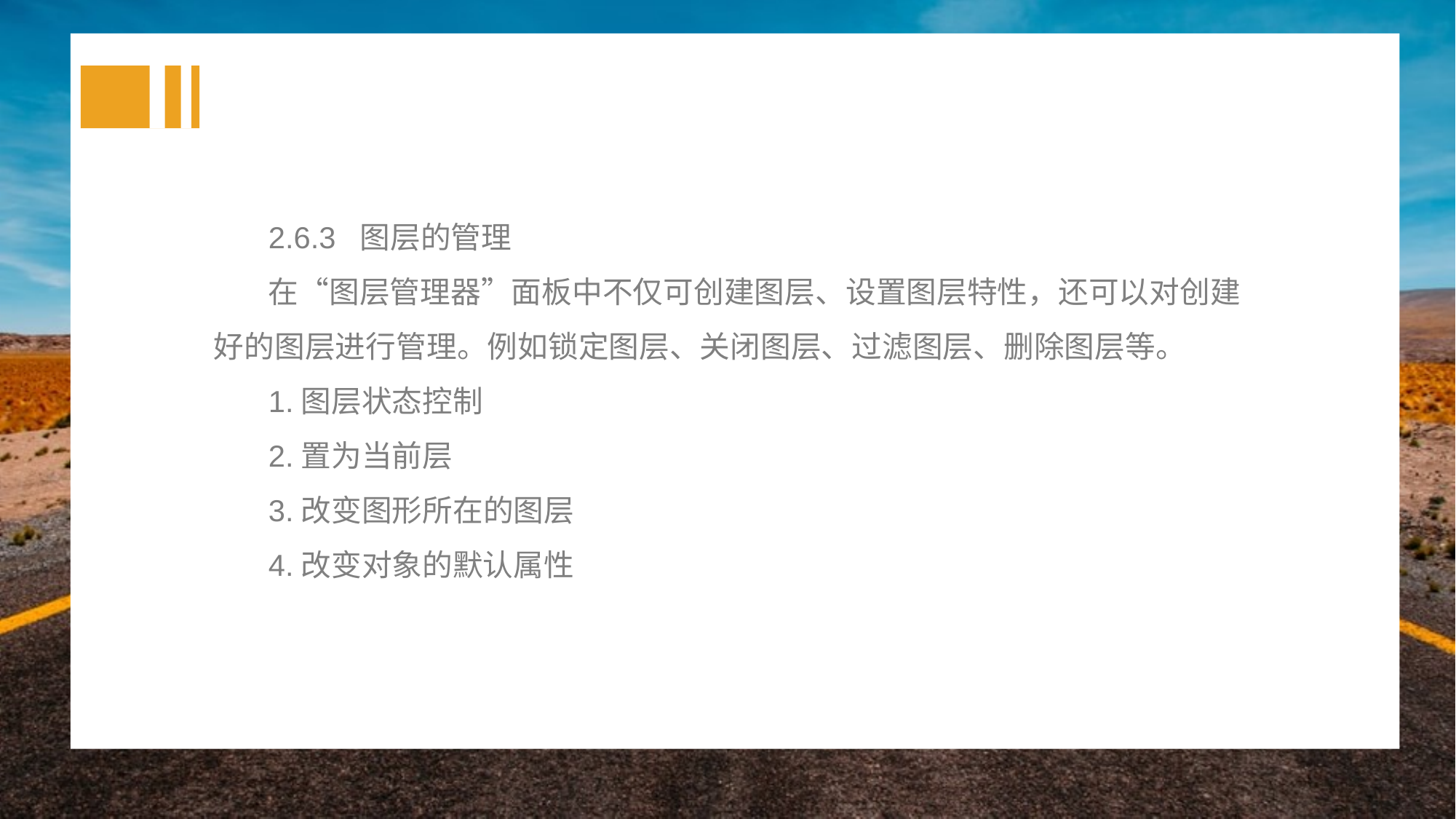

2.6.3  图层的管理
在“图层管理器”面板中不仅可创建图层、设置图层特性，还可以对创建好的图层进行管理。例如锁定图层、关闭图层、过滤图层、删除图层等。
1.图层状态控制
2.置为当前层
3.改变图形所在的图层
4.改变对象的默认属性